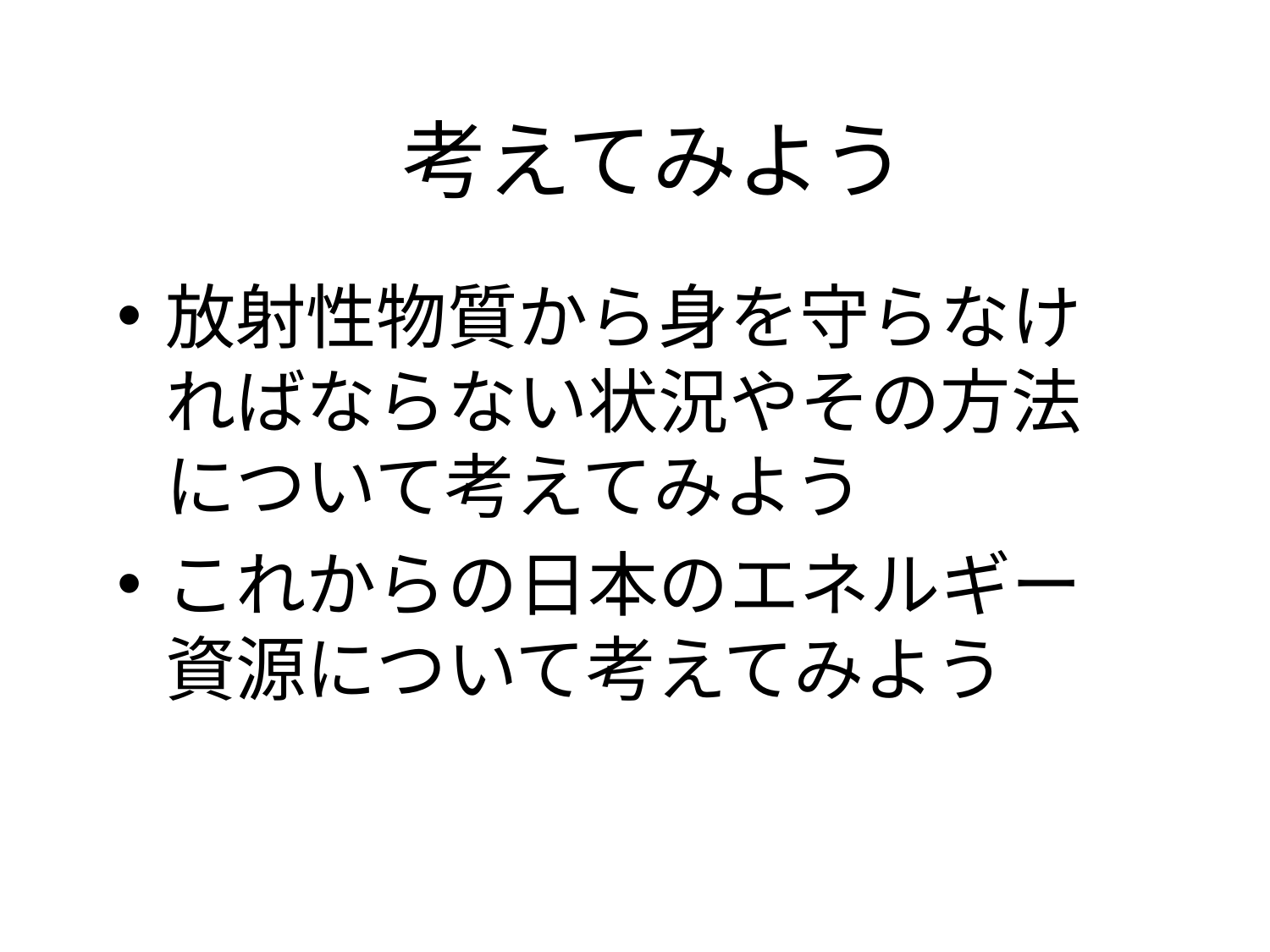

考えてみよう
放射性物質から身を守らなければならない状況やその方法について考えてみよう
これからの日本のエネルギー資源について考えてみよう